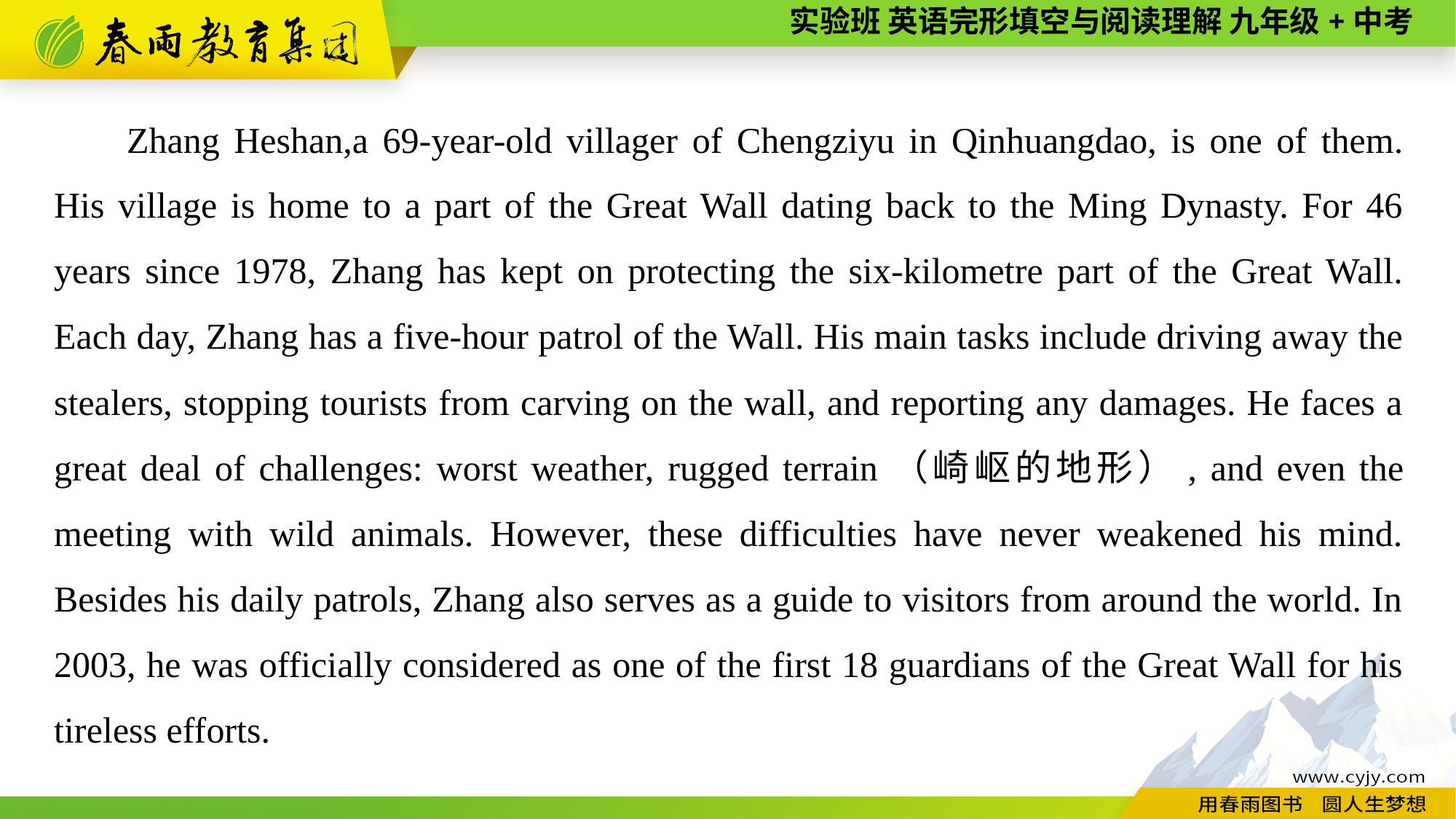

Zhang Heshan,a 69-year-old villager of Chengziyu in Qinhuangdao, is one of them. His village is home to a part of the Great Wall dating back to the Ming Dynasty. For 46 years since 1978, Zhang has kept on protecting the six-kilometre part of the Great Wall. Each day, Zhang has a five-hour patrol of the Wall. His main tasks include driving away the stealers, stopping tourists from carving on the wall, and reporting any damages. He faces a great deal of challenges: worst weather, rugged terrain（崎岖的地形）, and even the meeting with wild animals. However, these difficulties have never weakened his mind. Besides his daily patrols, Zhang also serves as a guide to visitors from around the world. In 2003, he was officially considered as one of the first 18 guardians of the Great Wall for his tireless efforts.